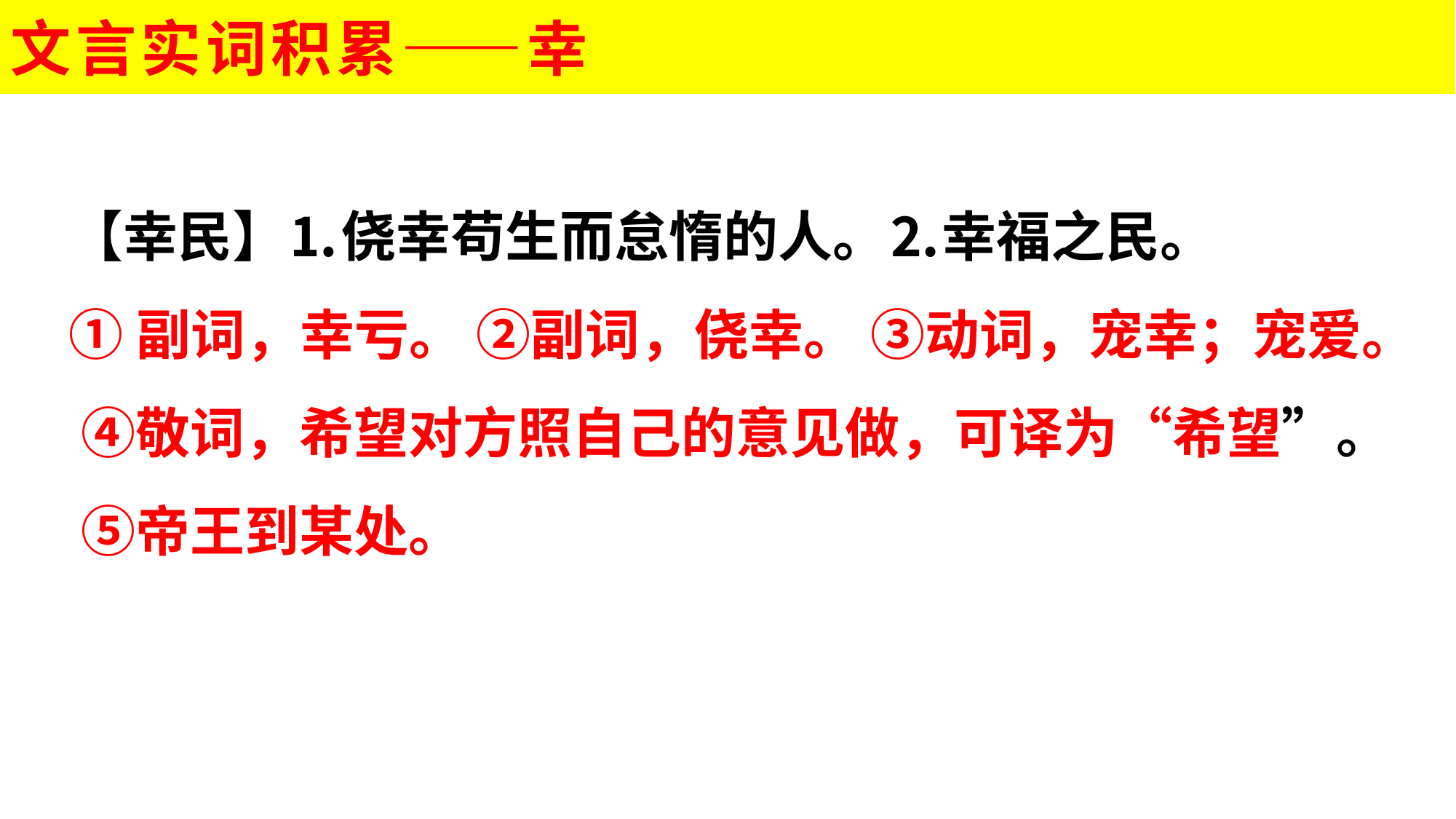

# 文言实词积累——幸
【幸民】⒈侥幸苟生而怠惰的人。⒉幸福之民。
①副词，幸亏。 ②副词，侥幸。 ③动词，宠幸；宠爱。 ④敬词，希望对方照自己的意见做，可译为“希望”。 ⑤帝王到某处。